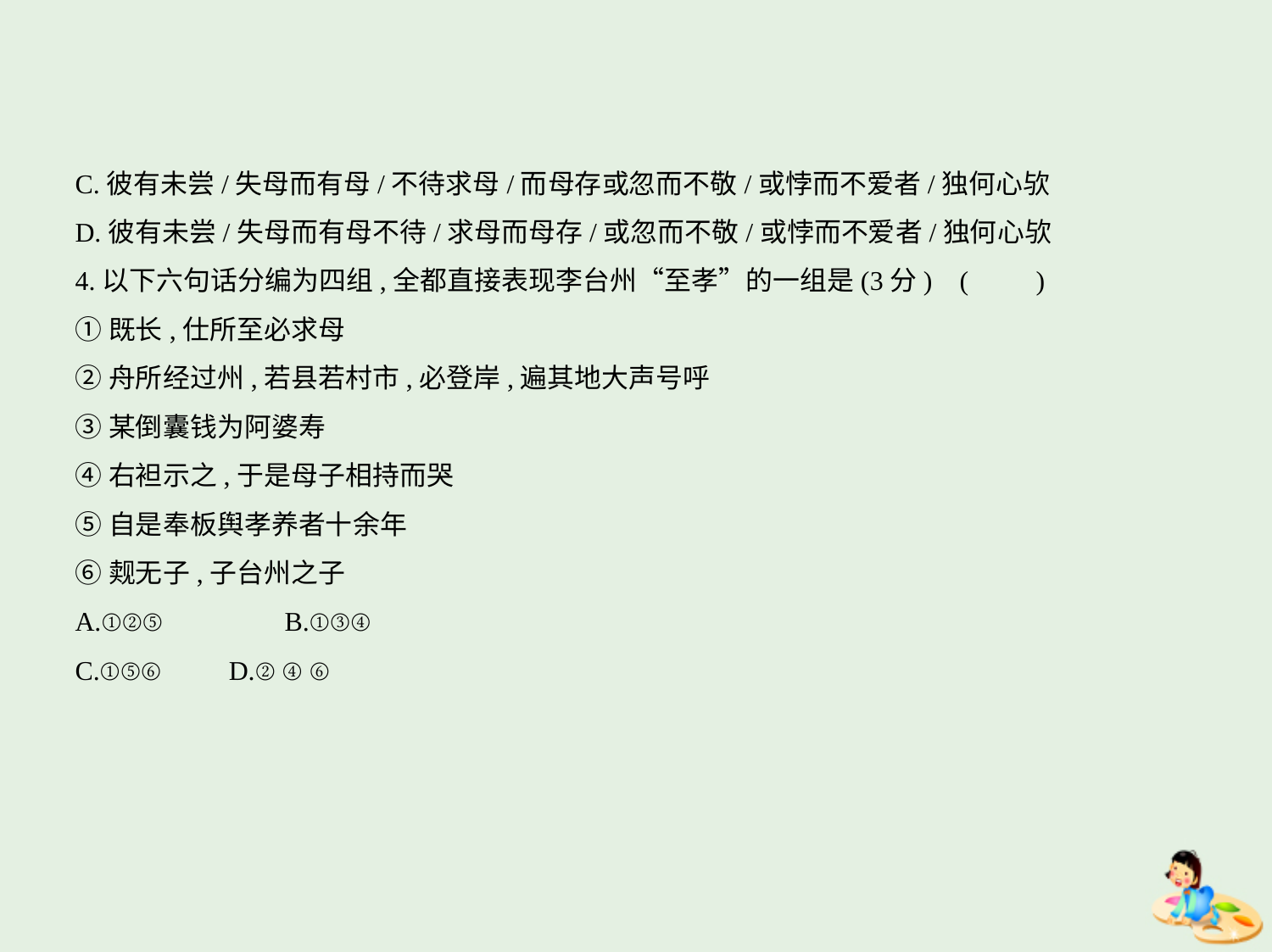

C.彼有未尝/失母而有母/不待求母/而母存或忽而不敬/或悖而不爱者/独何心欤
D.彼有未尝/失母而有母不待/求母而母存/或忽而不敬/或悖而不爱者/独何心欤
4.以下六句话分编为四组,全都直接表现李台州“至孝”的一组是(3分) (　　)
①既长,仕所至必求母
②舟所经过州,若县若村市,必登岸,遍其地大声号呼
③某倒囊钱为阿婆寿
④右袒示之,于是母子相持而哭
⑤自是奉板舆孝养者十余年
⑥觌无子,子台州之子
A.①②⑤　　　　B.①③④
C.①⑤⑥　　D.②④⑥